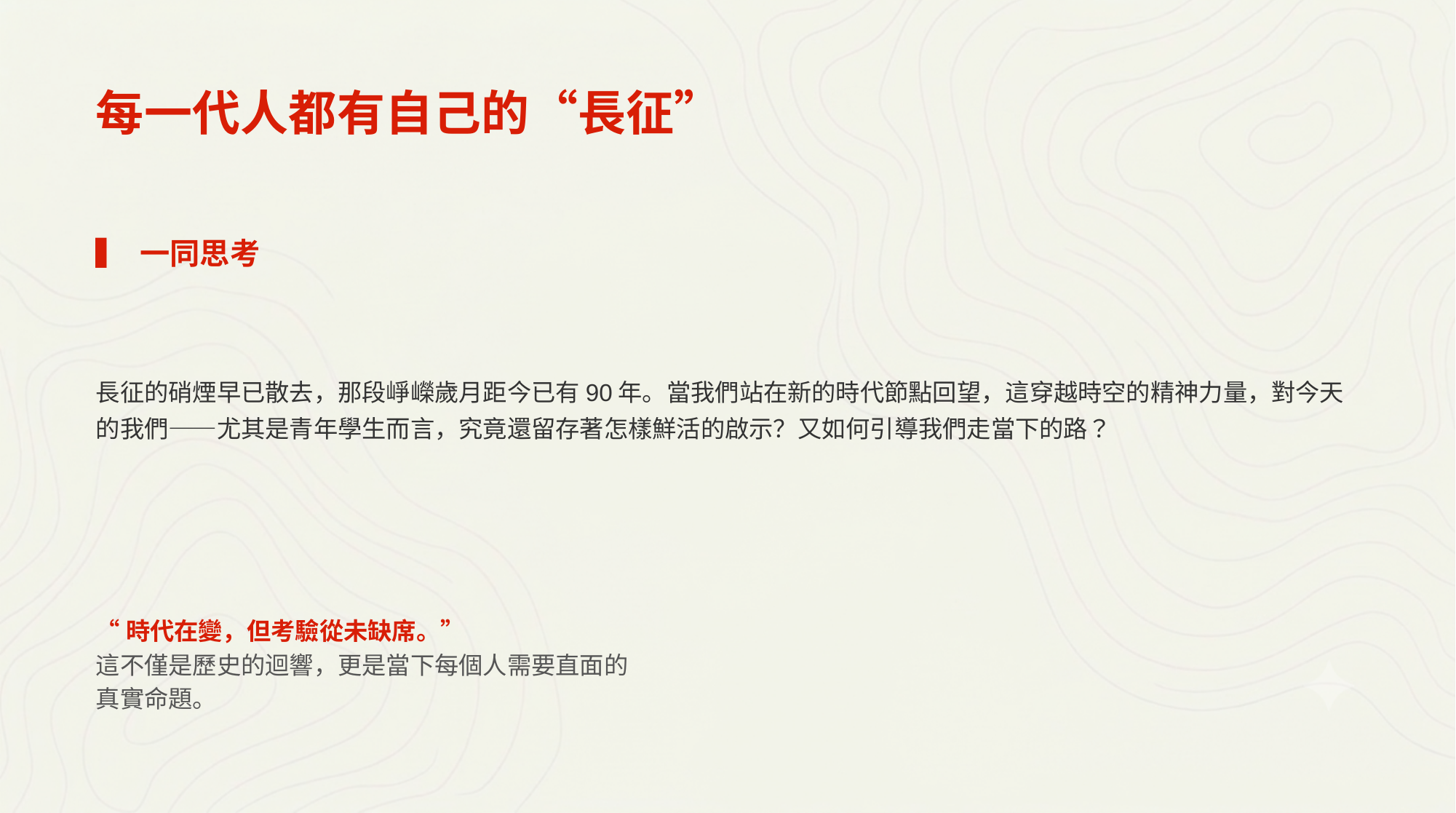

每一代人都有自己的“長征”
▍ 一同思考
長征的硝煙早已散去，那段崢嶸歲月距今已有90年。當我們站在新的時代節點回望，這穿越時空的精神力量，對今天的我們——尤其是青年學生而言，究竟還留存著怎樣鮮活的啟示？又如何引導我們走當下的路？
“時代在變，但考驗從未缺席。”
這不僅是歷史的迴響，更是當下每個人需要直面的真實命題。